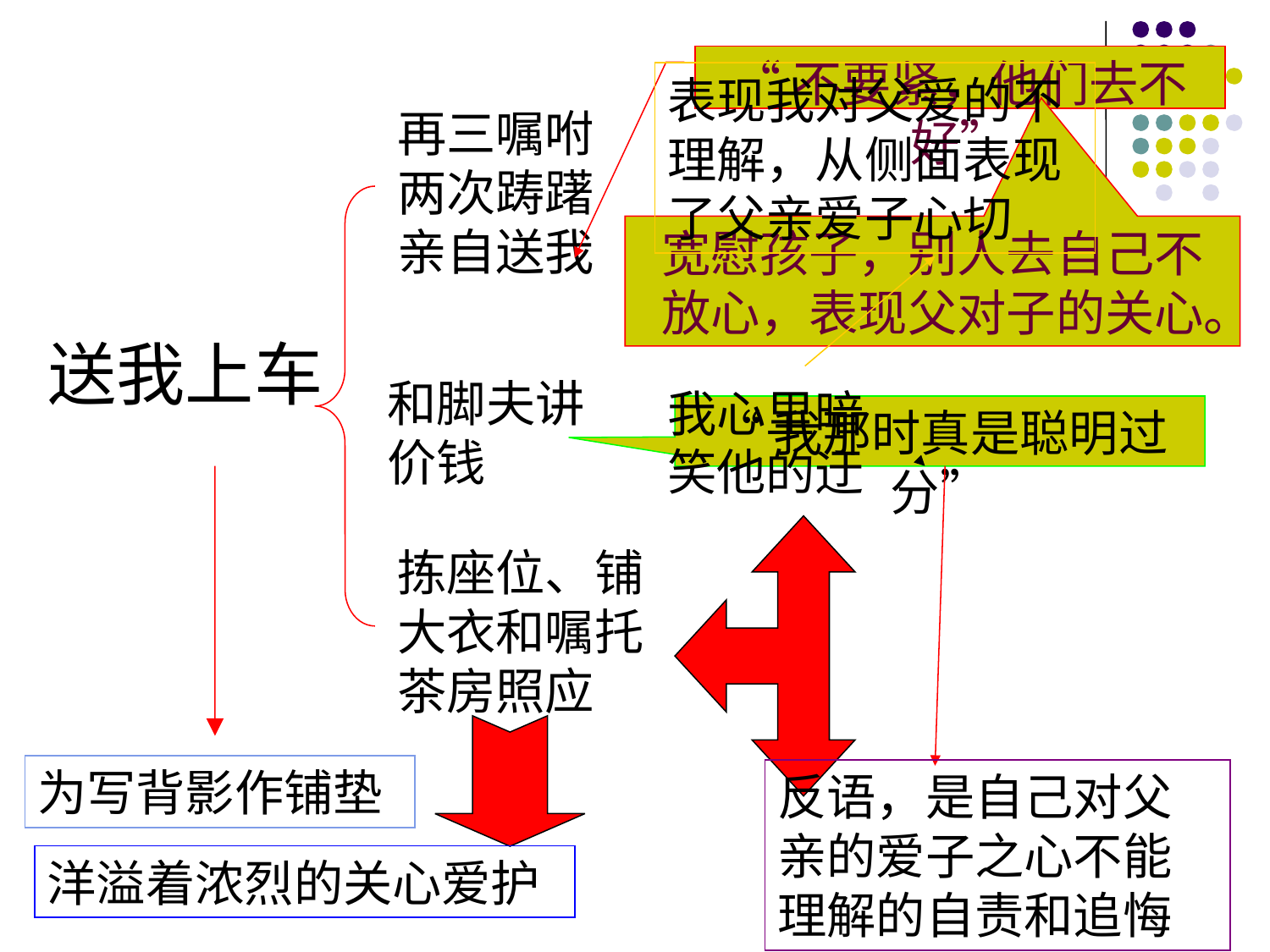

# 送我上车
“不要紧，他们去不好”
表现我对父爱的不理解，从侧面表现了父亲爱子心切
再三嘱咐两次踌躇亲自送我

宽慰孩子，别人去自己不放心，表现父对子的关心。

和脚夫讲价钱
我心里暗笑他的迂
“我那时真是聪明过分”

拣座位、铺大衣和嘱托茶房照应

为写背影作铺垫
反语，是自己对父亲的爱子之心不能理解的自责和追悔
洋溢着浓烈的关心爱护